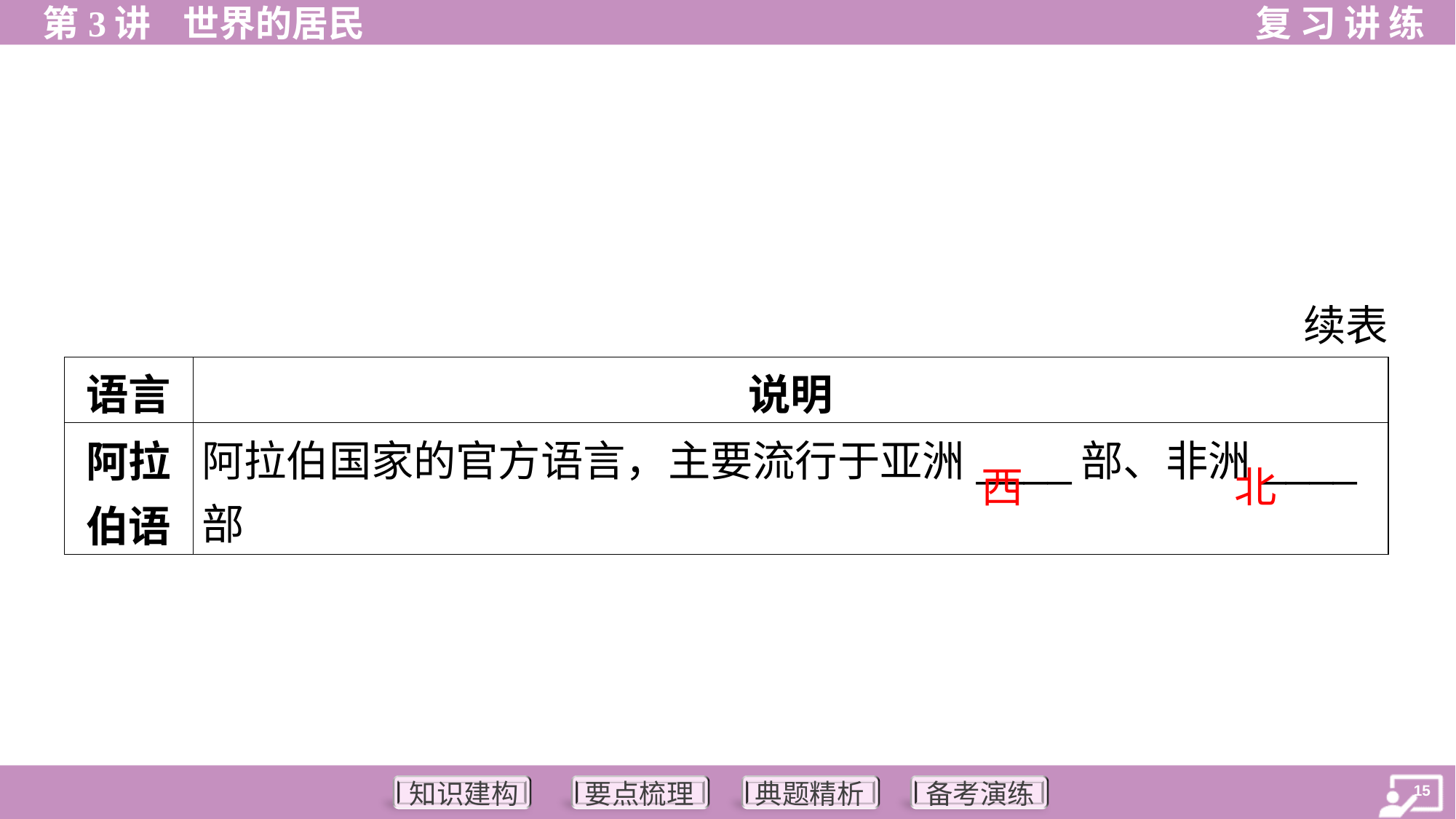

续表
| 语言 | 说明 |
| --- | --- |
| 阿拉 伯语 | 阿拉伯国家的官方语言，主要流行于亚洲\_\_\_\_部、非洲\_\_\_\_部 |
西
北